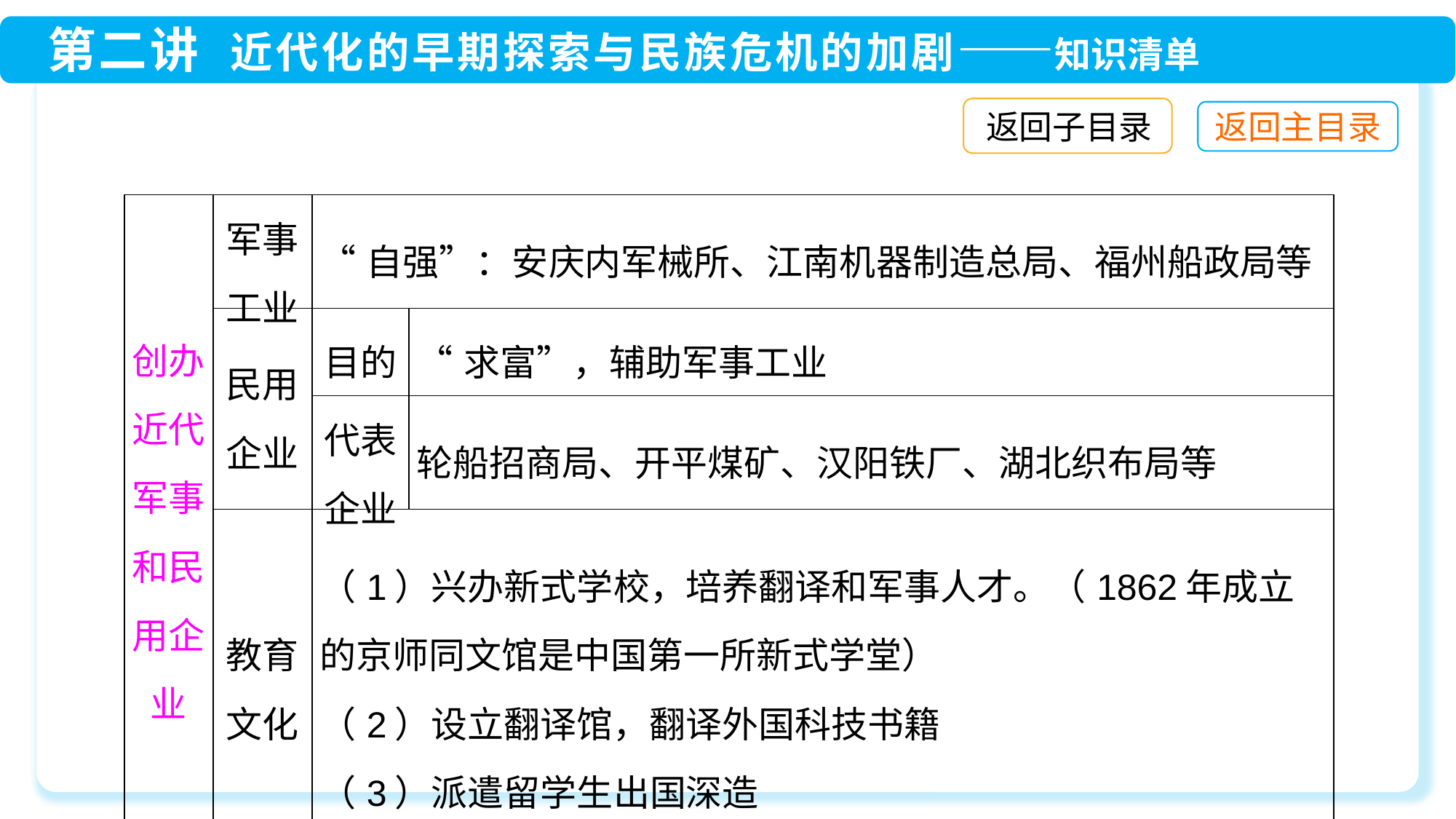

返回子目录
| 创办近代军事和民用企业 | 军事 工业 | “自强”：安庆内军械所、江南机器制造总局、福州船政局等 |  |
| --- | --- | --- | --- |
|  | 民用 企业 | 目的 | “求富”，辅助军事工业 |
|  |  | 代表企业 | 轮船招商局、开平煤矿、汉阳铁厂、湖北织布局等 |
|  | 教育 文化 | （1）兴办新式学校，培养翻译和军事人才。（1862年成立的京师同文馆是中国第一所新式学堂） （2）设立翻译馆，翻译外国科技书籍 （3）派遣留学生出国深造 |  |